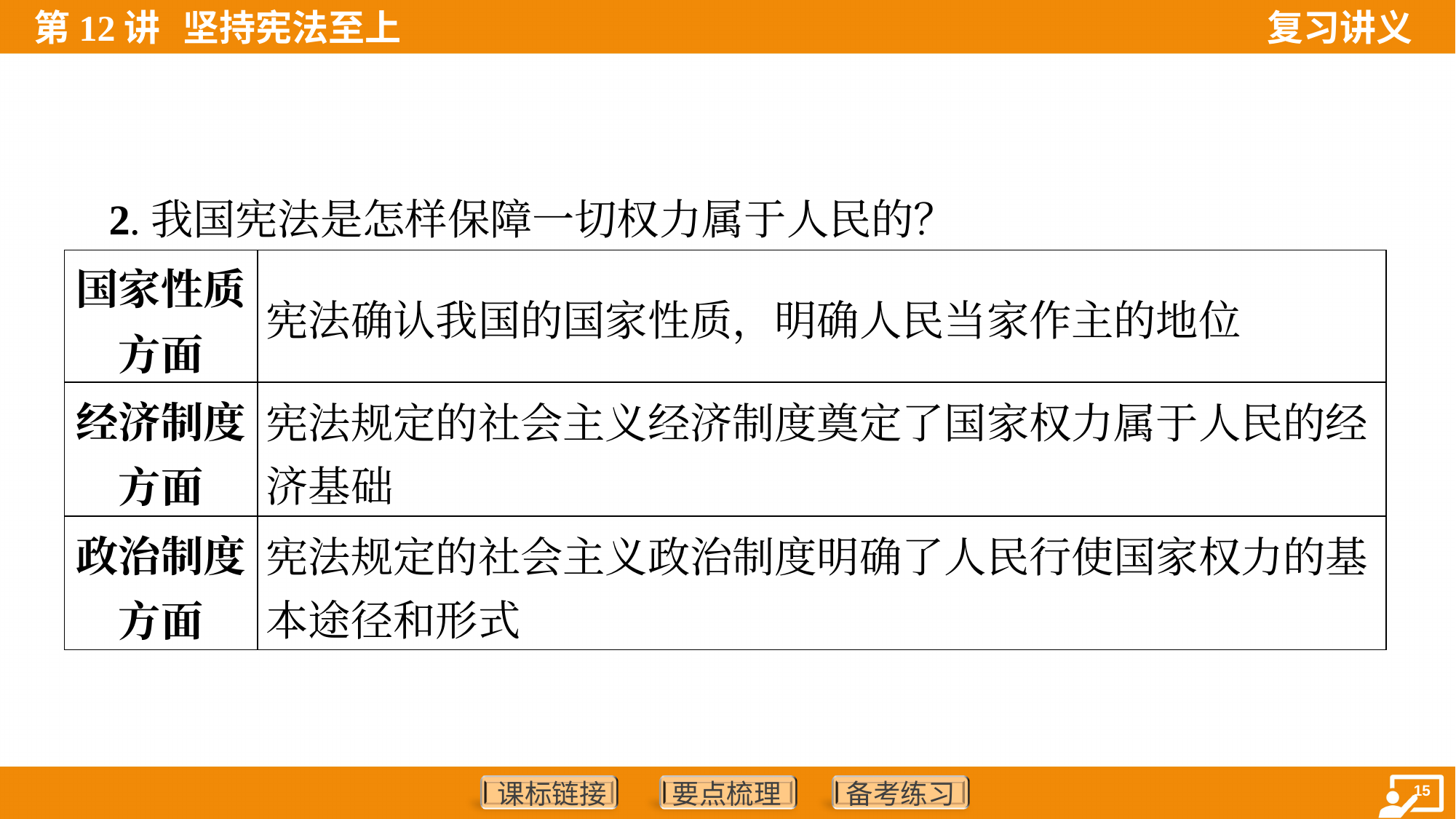

2.我国宪法是怎样保障一切权力属于人民的？
| 国家性质 方面 | 宪法确认我国的国家性质，明确人民当家作主的地位 |
| --- | --- |
| 经济制度 方面 | 宪法规定的社会主义经济制度奠定了国家权力属于人民的经 济基础 |
| 政治制度 方面 | 宪法规定的社会主义政治制度明确了人民行使国家权力的基 本途径和形式 |